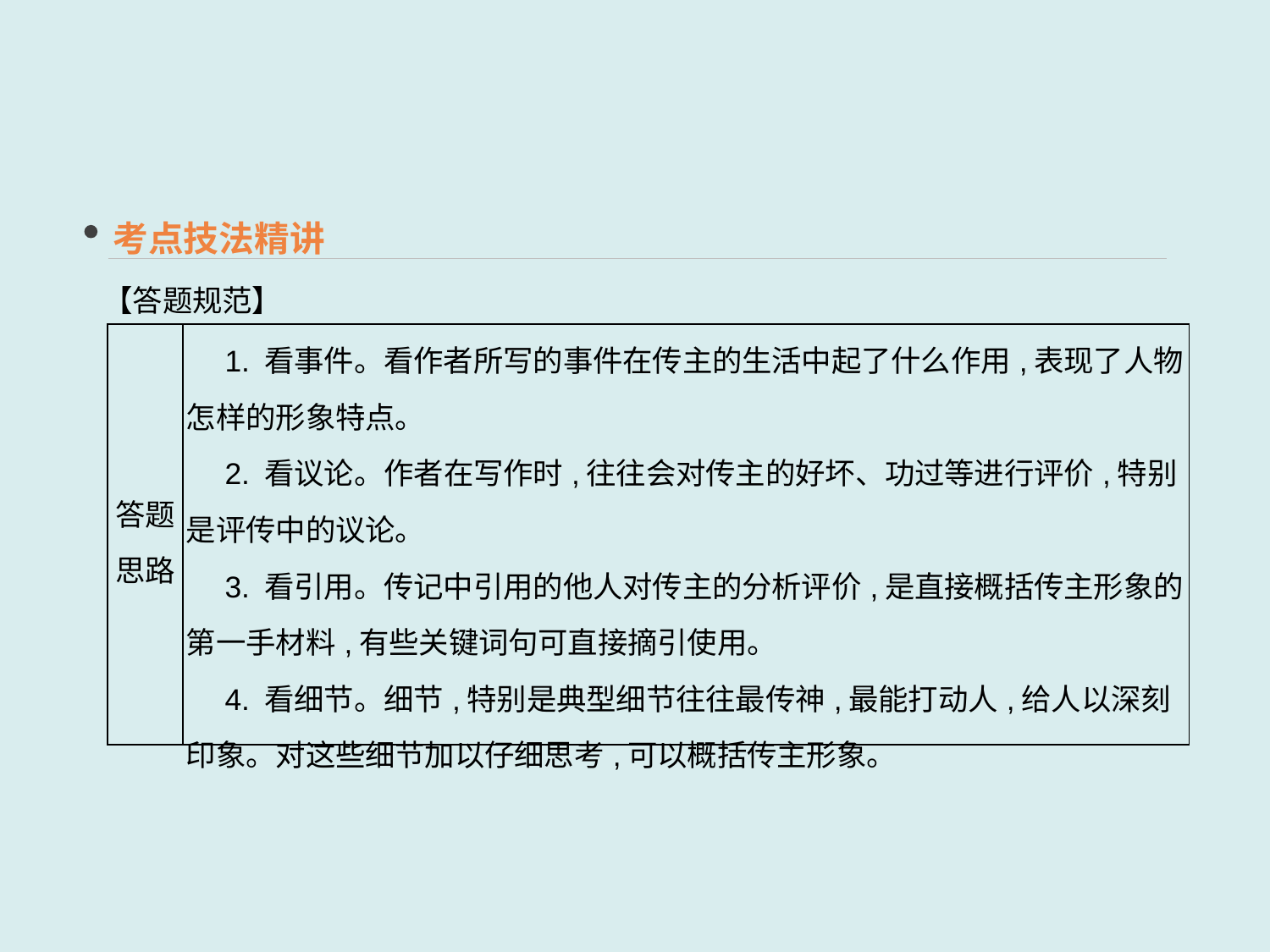

考点技法精讲

【答题规范】

| 答题思路 | 1. 看事件。看作者所写的事件在传主的生活中起了什么作用,表现了人物怎样的形象特点。 　2. 看议论。作者在写作时,往往会对传主的好坏、功过等进行评价,特别是评传中的议论。 　3. 看引用。传记中引用的他人对传主的分析评价,是直接概括传主形象的第一手材料,有些关键词句可直接摘引使用。 　4. 看细节。细节,特别是典型细节往往最传神,最能打动人,给人以深刻印象。对这些细节加以仔细思考,可以概括传主形象。 |
| --- | --- |